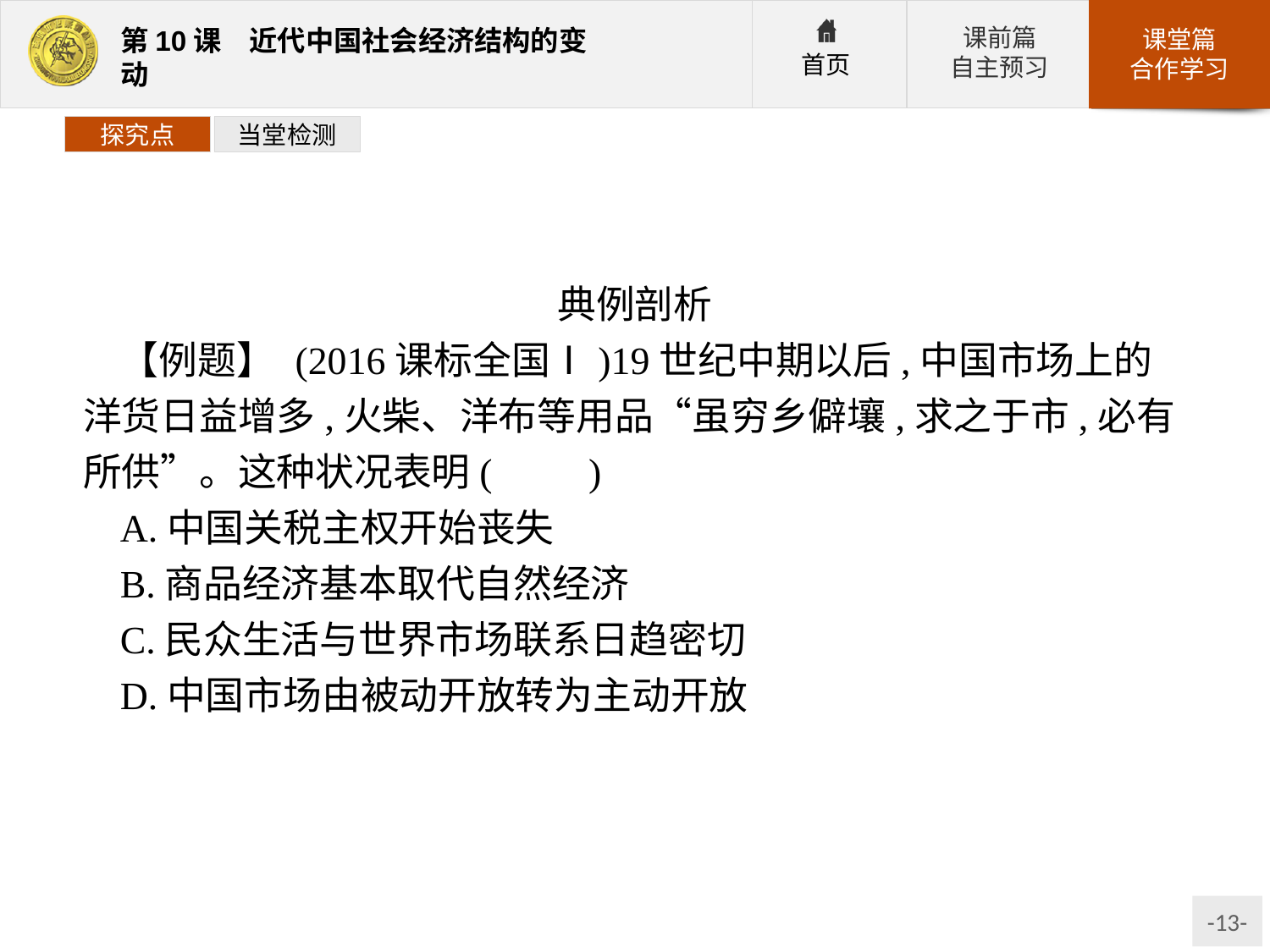

探究点
当堂检测
典例剖析
【例题】 (2016课标全国Ⅰ)19世纪中期以后,中国市场上的洋货日益增多,火柴、洋布等用品“虽穷乡僻壤,求之于市,必有所供”。这种状况表明(　　)
A.中国关税主权开始丧失
B.商品经济基本取代自然经济
C.民众生活与世界市场联系日趋密切
D.中国市场由被动开放转为主动开放